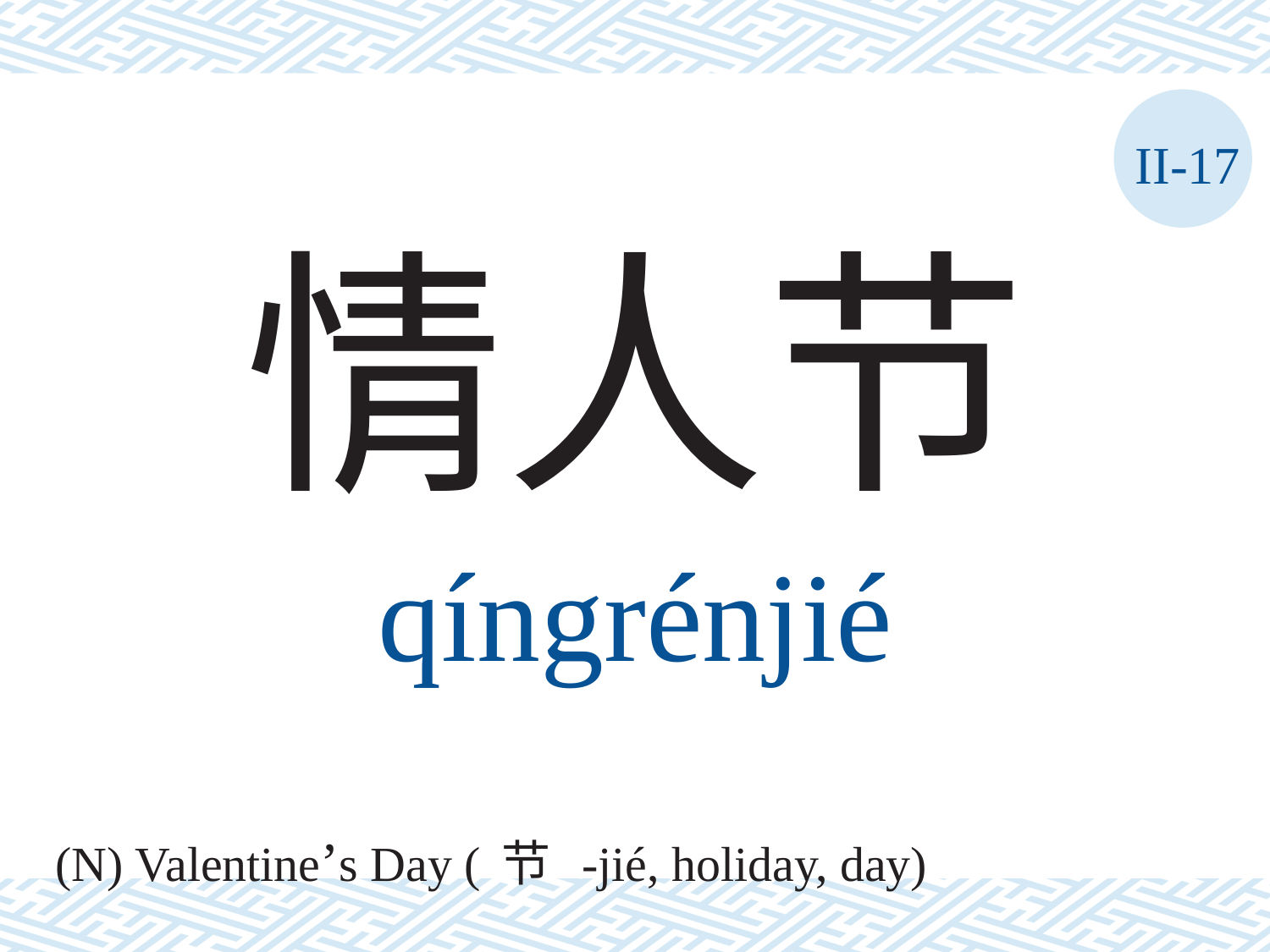

II-17
情人节
qíngrénjié
(N) Valentine’s Day (节 -jié, holiday, day)